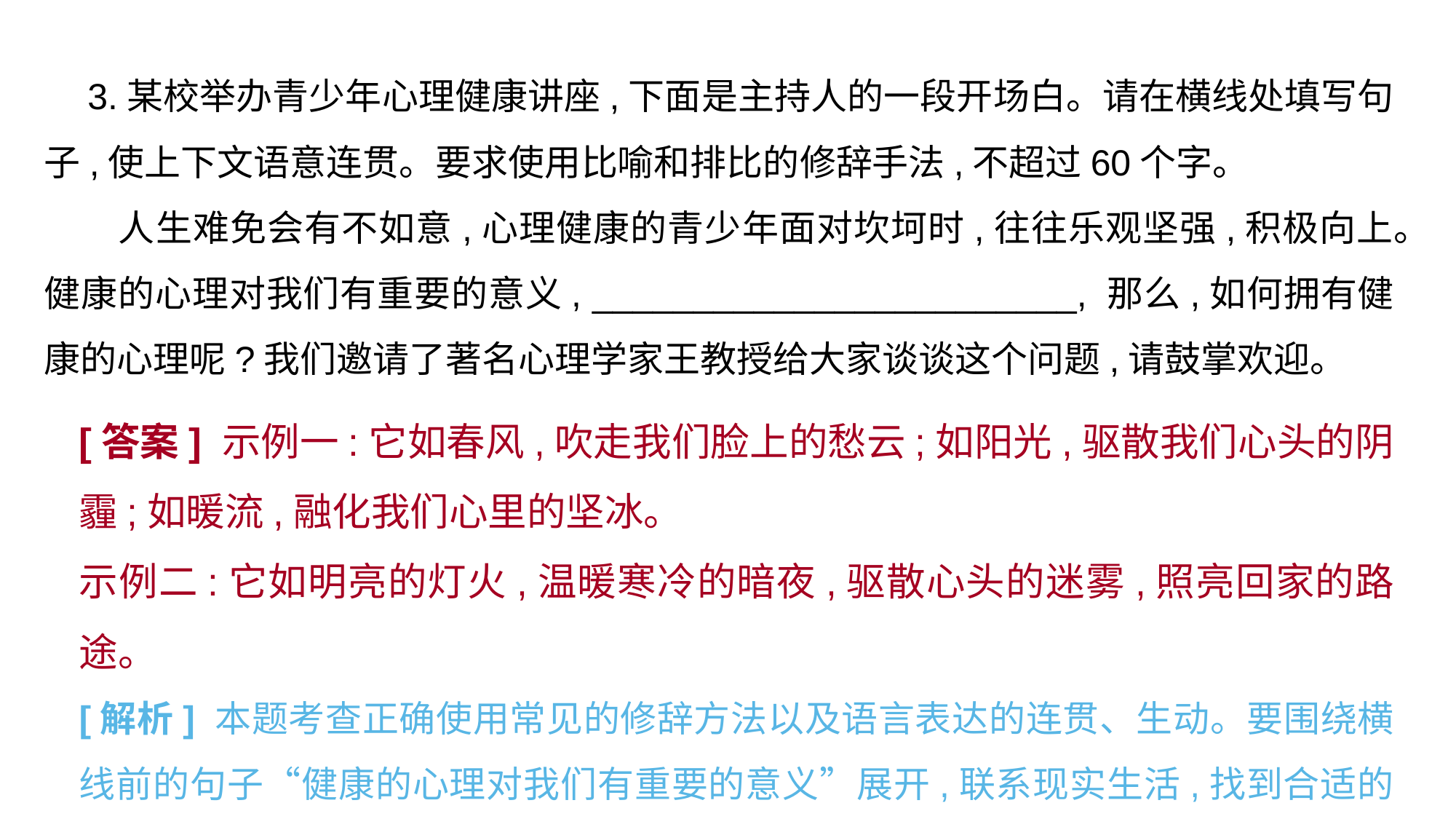

3.某校举办青少年心理健康讲座,下面是主持人的一段开场白。请在横线处填写句子,使上下文语意连贯。要求使用比喻和排比的修辞手法,不超过60个字。
　　人生难免会有不如意,心理健康的青少年面对坎坷时,往往乐观坚强,积极向上。健康的心理对我们有重要的意义, ________________________, 那么,如何拥有健康的心理呢?我们邀请了著名心理学家王教授给大家谈谈这个问题,请鼓掌欢迎。
[答案] 示例一:它如春风,吹走我们脸上的愁云;如阳光,驱散我们心头的阴霾;如暖流,融化我们心里的坚冰。
示例二:它如明亮的灯火,温暖寒冷的暗夜,驱散心头的迷雾,照亮回家的路途。
[解析] 本题考查正确使用常见的修辞方法以及语言表达的连贯、生动。要围绕横线前的句子“健康的心理对我们有重要的意义”展开,联系现实生活,找到合适的喻体,注意排比句至少有三句话。